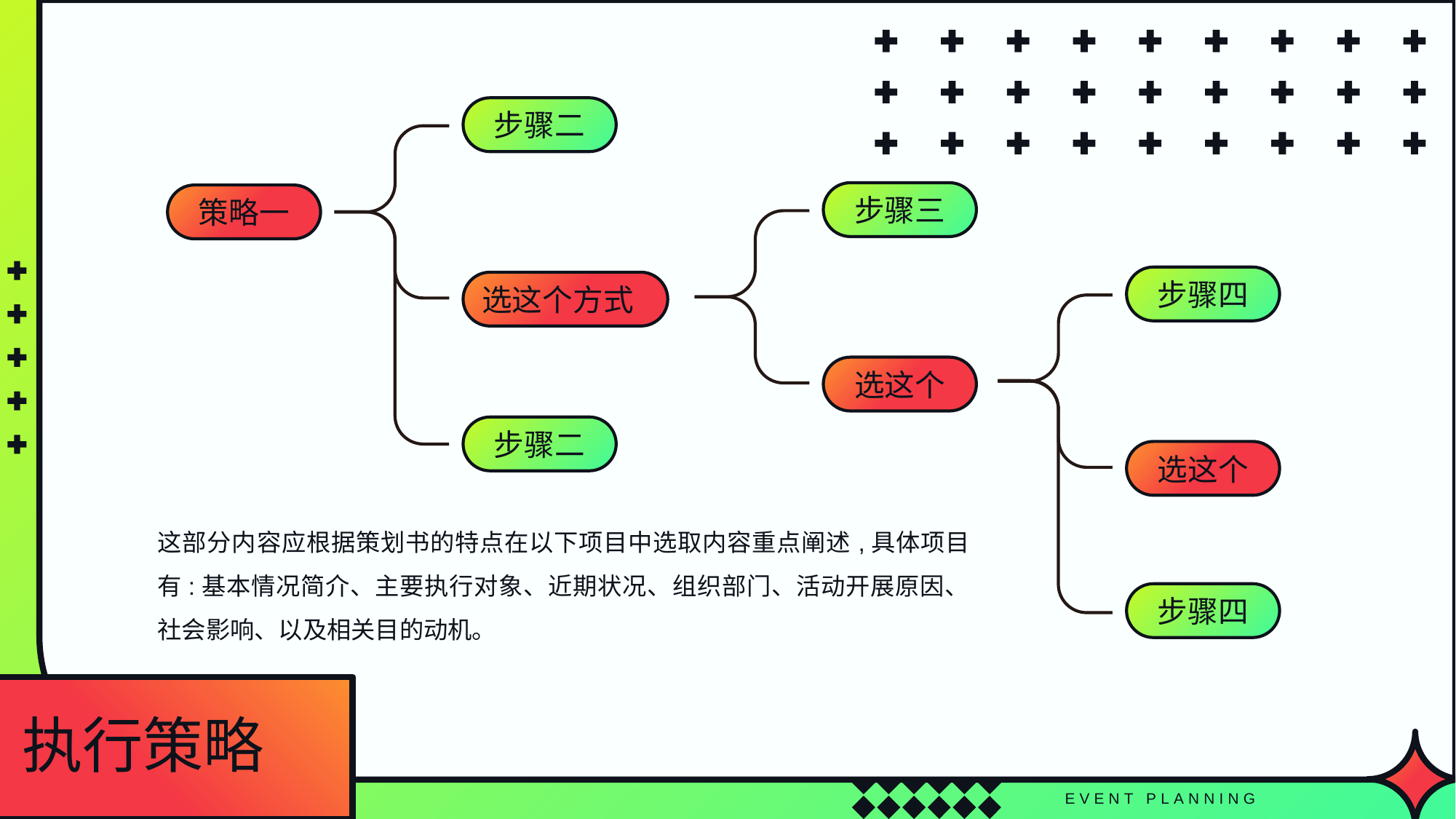

步骤二

步骤三
策略一

步骤四
选这个方式

选这个

步骤二
选这个
这部分内容应根据策划书的特点在以下项目中选取内容重点阐述,具体项目有:基本情况简介、主要执行对象、近期状况、组织部门、活动开展原因、社会影响、以及相关目的动机。
步骤四
执行策略